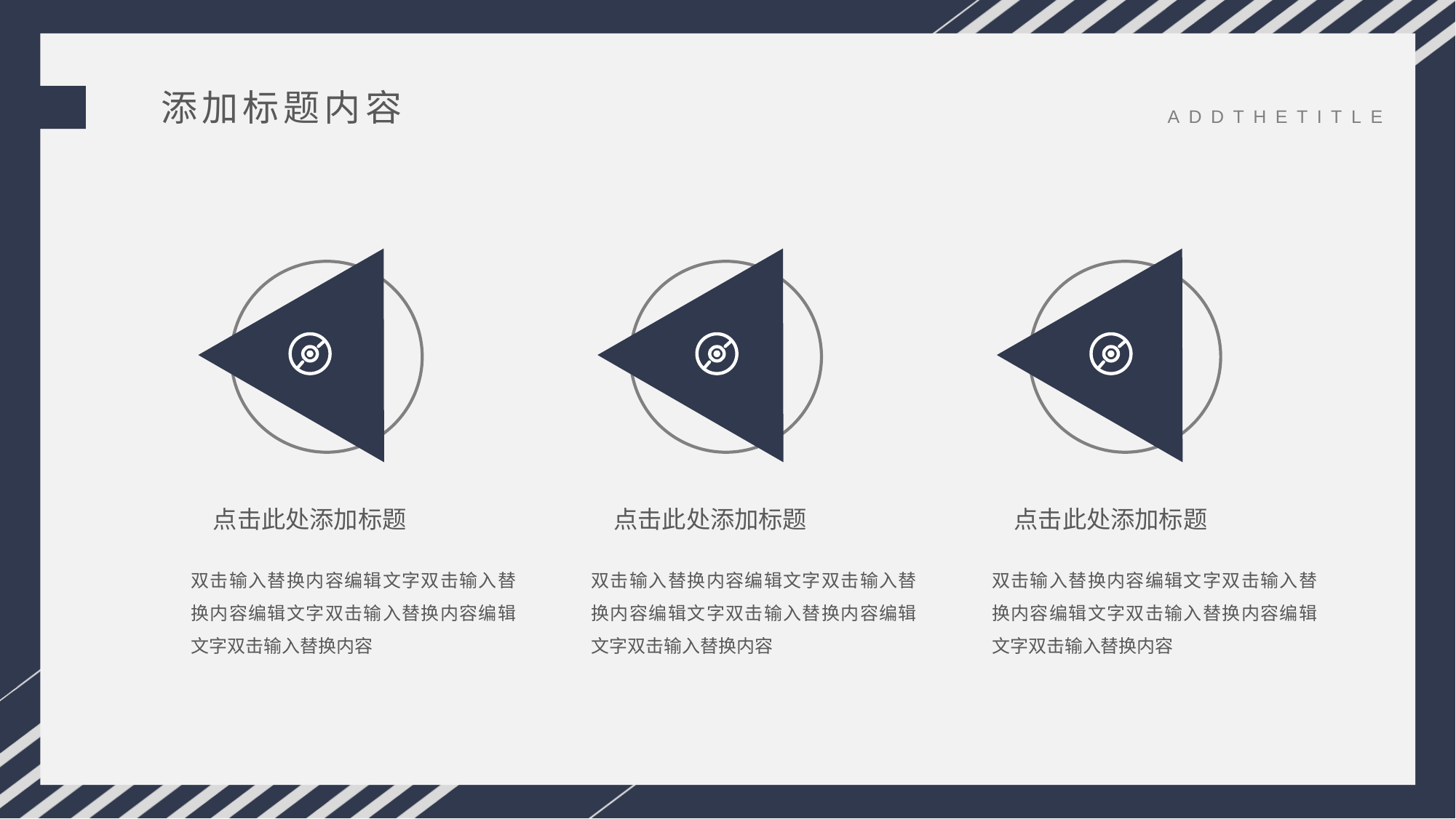

添加标题内容
ADDTHETITLE

点击此处添加标题
点击此处添加标题
点击此处添加标题
双击输入替换内容编辑文字双击输入替换内容编辑文字双击输入替换内容编辑文字双击输入替换内容
双击输入替换内容编辑文字双击输入替换内容编辑文字双击输入替换内容编辑文字双击输入替换内容
双击输入替换内容编辑文字双击输入替换内容编辑文字双击输入替换内容编辑文字双击输入替换内容